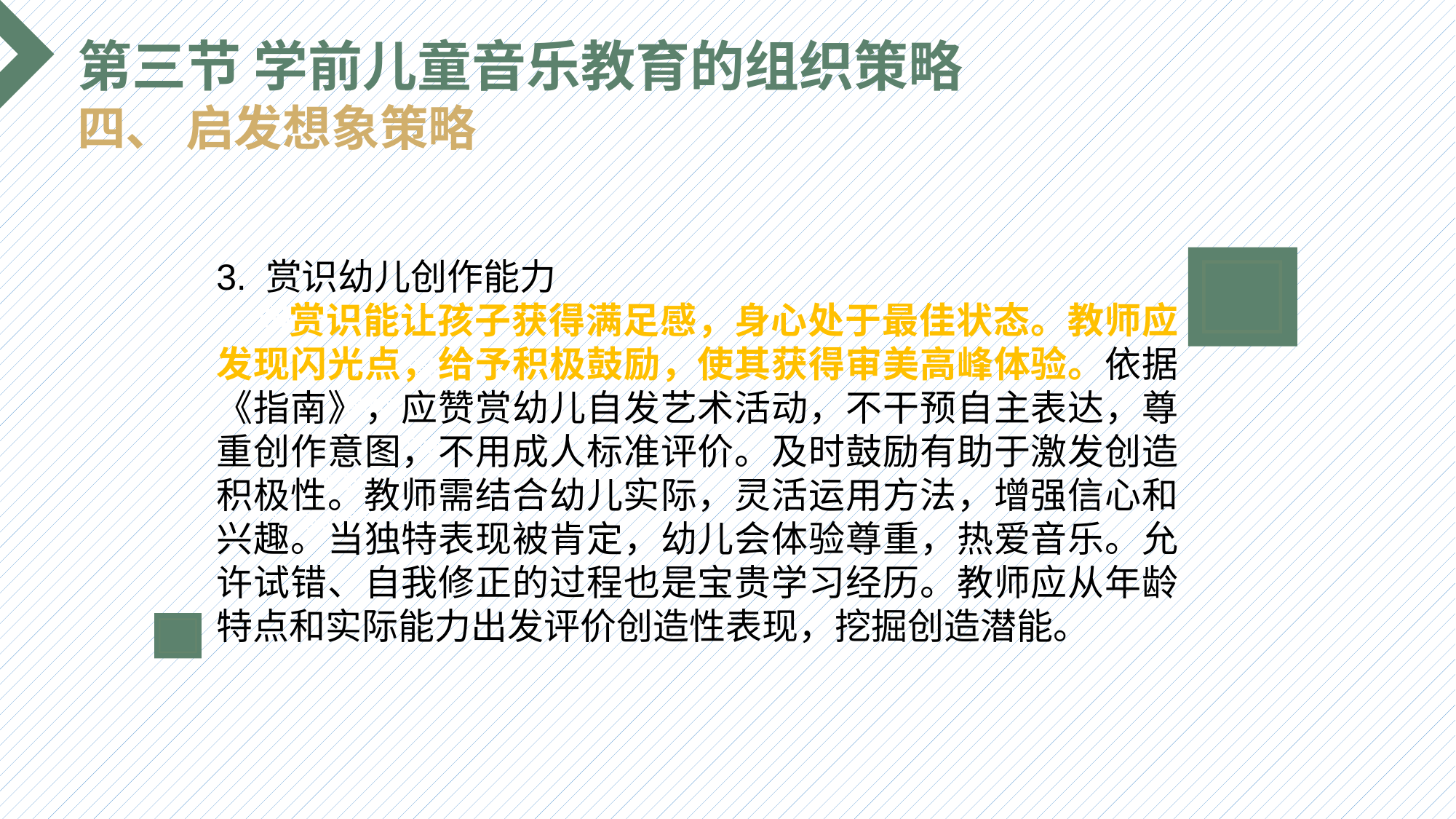

第三节 学前儿童音乐教育的组织策略
四、 启发想象策略

3. 赏识幼儿创作能力
 赏识能让孩子获得满足感，身心处于最佳状态。教师应发现闪光点，给予积极鼓励，使其获得审美高峰体验。依据《指南》，应赞赏幼儿自发艺术活动，不干预自主表达，尊重创作意图，不用成人标准评价。及时鼓励有助于激发创造积极性。教师需结合幼儿实际，灵活运用方法，增强信心和兴趣。当独特表现被肯定，幼儿会体验尊重，热爱音乐。允许试错、自我修正的过程也是宝贵学习经历。教师应从年龄特点和实际能力出发评价创造性表现，挖掘创造潜能。

选题背景
输入您的内容，请简要说明，言简意赅即可输入您的内容，请简要说明，言简意赅即可输入您的内容，请简要说明，言简意赅即可输入您的内容，请简要说明，言简意赅即可